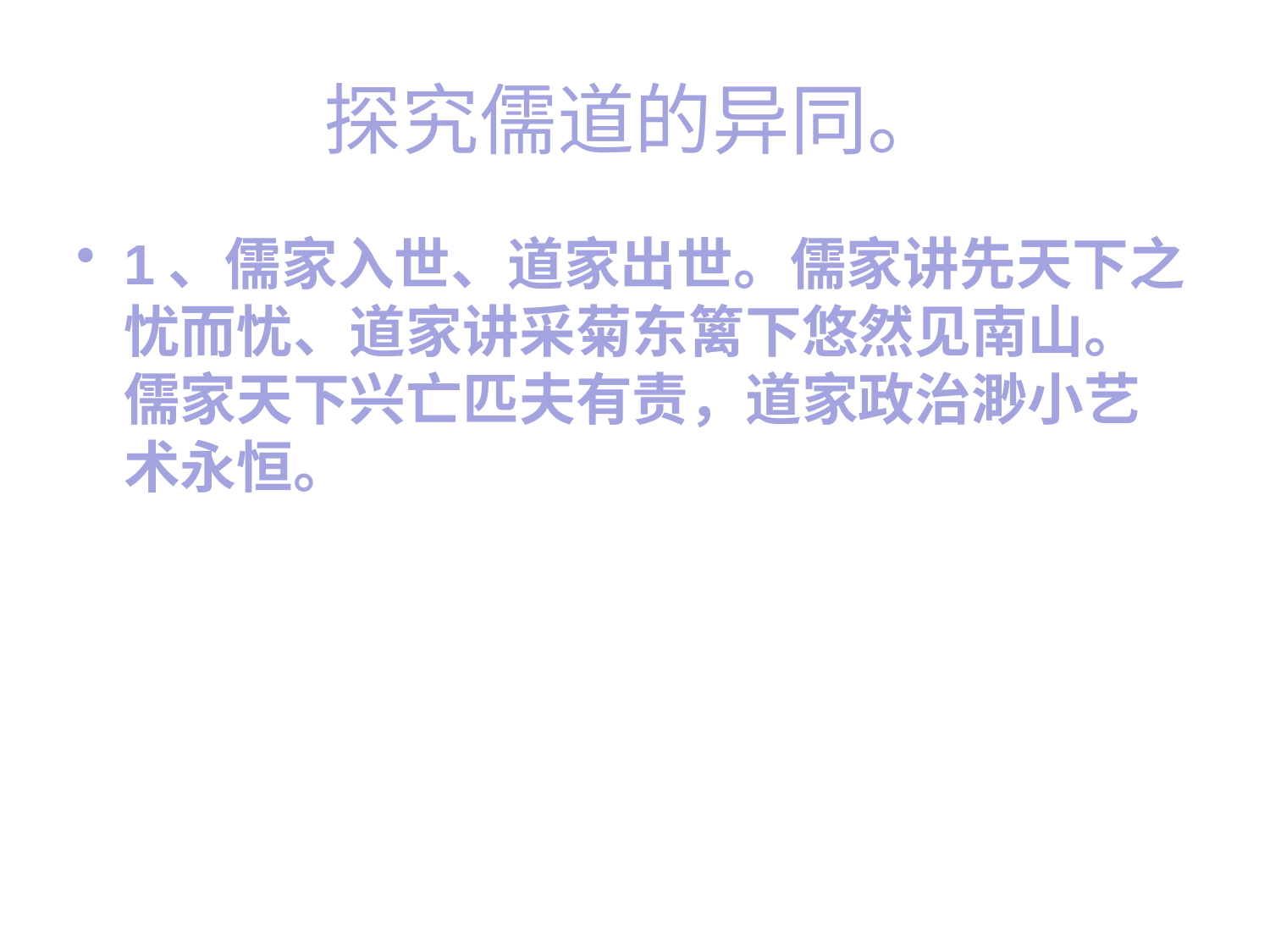

# 探究儒道的异同。
1、儒家入世、道家出世。儒家讲先天下之忧而忧、道家讲采菊东篱下悠然见南山。儒家天下兴亡匹夫有责，道家政治渺小艺术永恒。